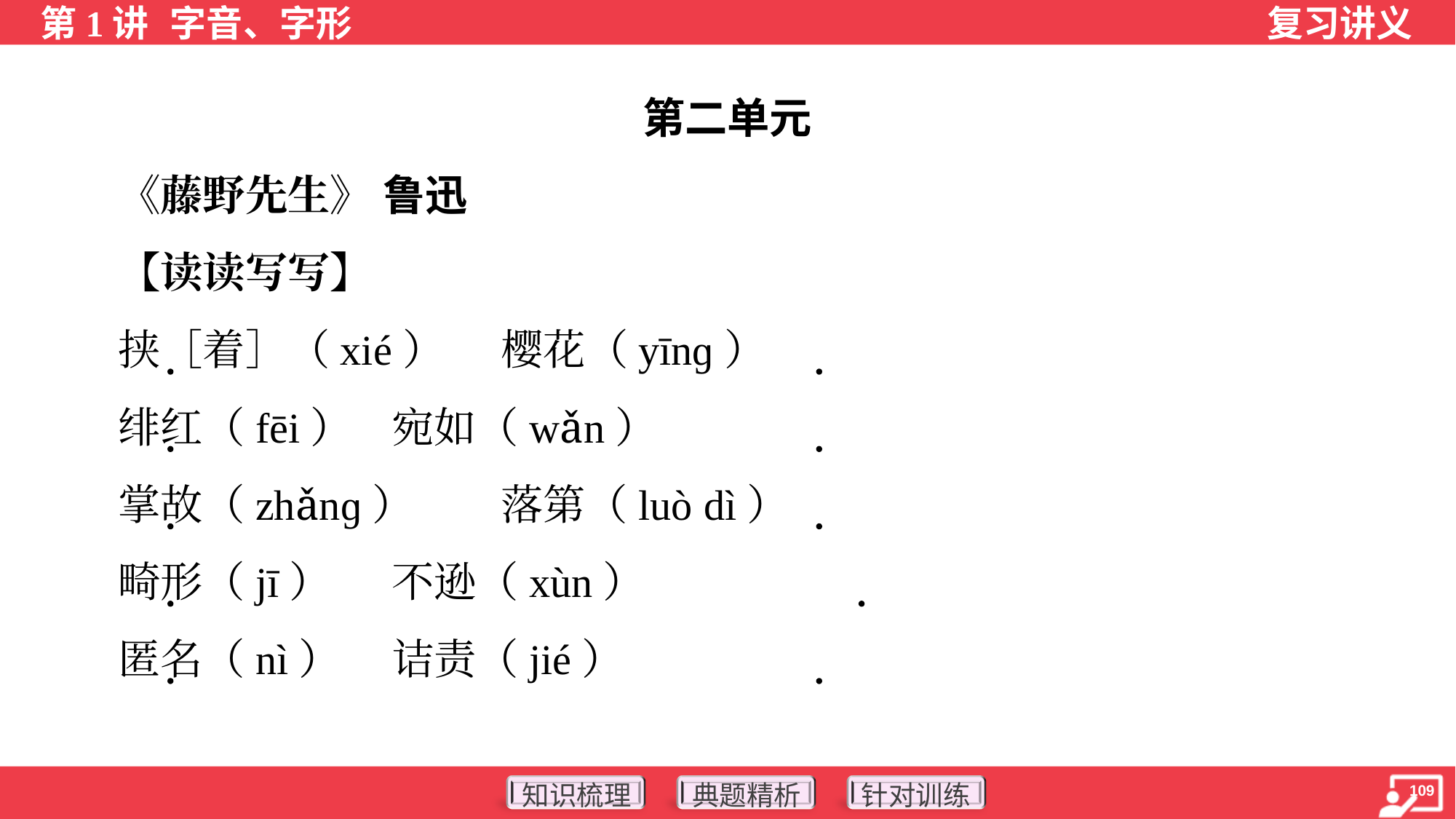

第二单元
    《藤野先生》 鲁迅
    【读读写写】
    挟［着］（xié）	樱花（yīnɡ）
    绯红（fēi）	宛如（wǎn）
    掌故（zhǎnɡ）	落第（luò dì）
    畸形（jī）	不逊（xùn）
    匿名（nì）	诘责（jié）